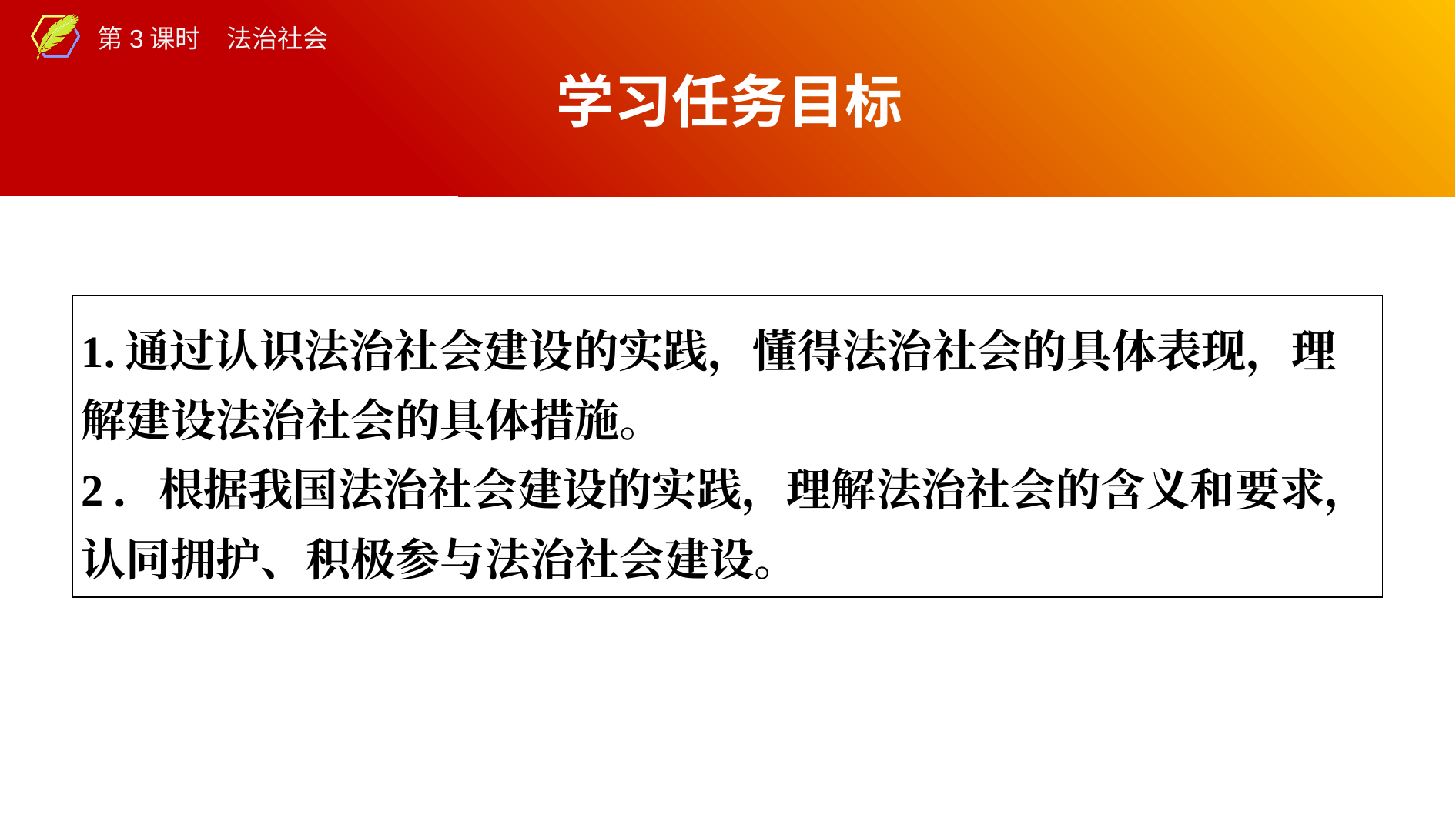

学习任务目标
| 1.通过认识法治社会建设的实践，懂得法治社会的具体表现，理解建设法治社会的具体措施。 2．根据我国法治社会建设的实践，理解法治社会的含义和要求，认同拥护、积极参与法治社会建设。 |
| --- |